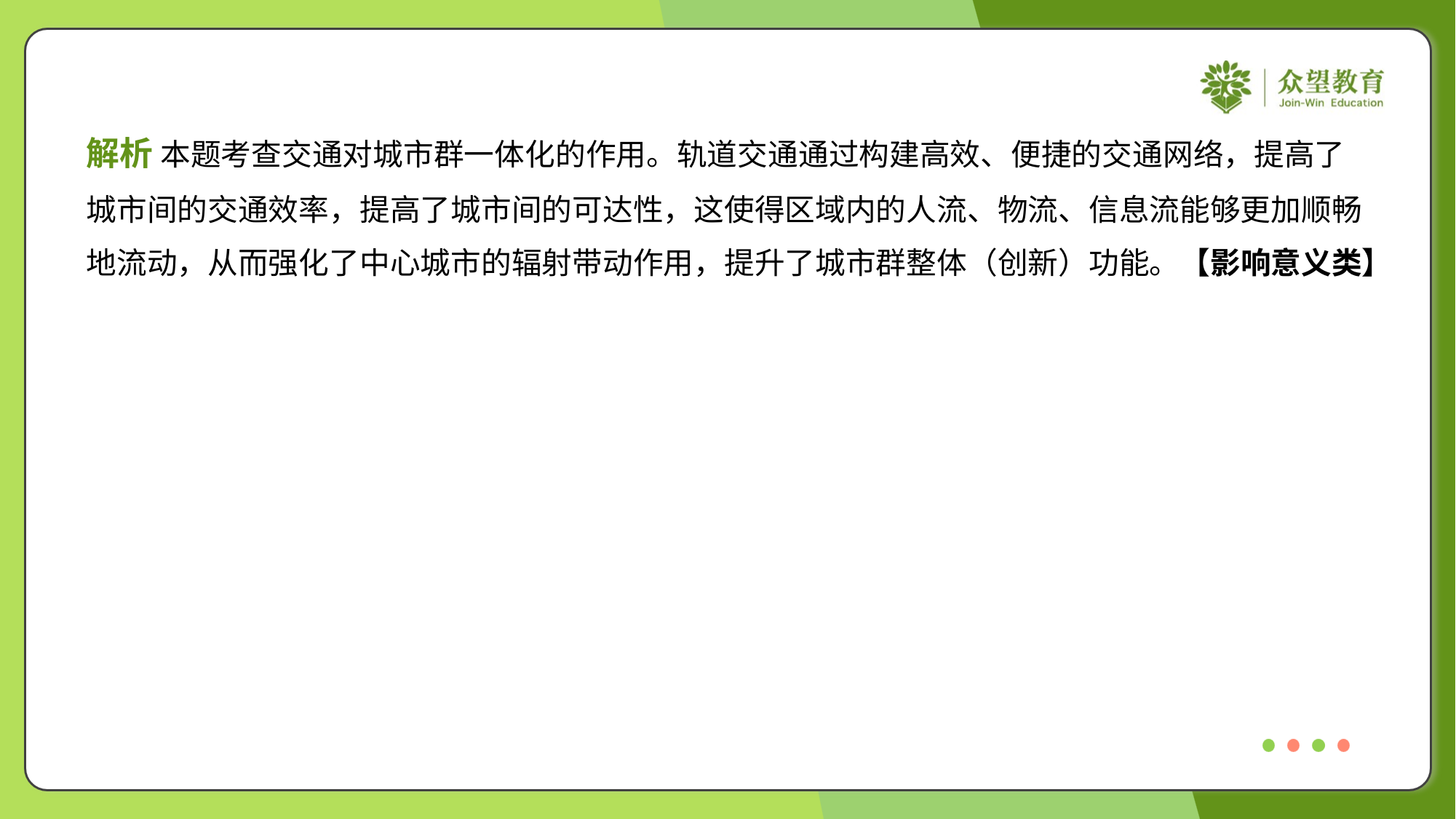

解析 本题考查交通对城市群一体化的作用。轨道交通通过构建高效、便捷的交通网络，提高了
城市间的交通效率，提高了城市间的可达性，这使得区域内的人流、物流、信息流能够更加顺畅
地流动，从而强化了中心城市的辐射带动作用，提升了城市群整体（创新）功能。【影响意义类】